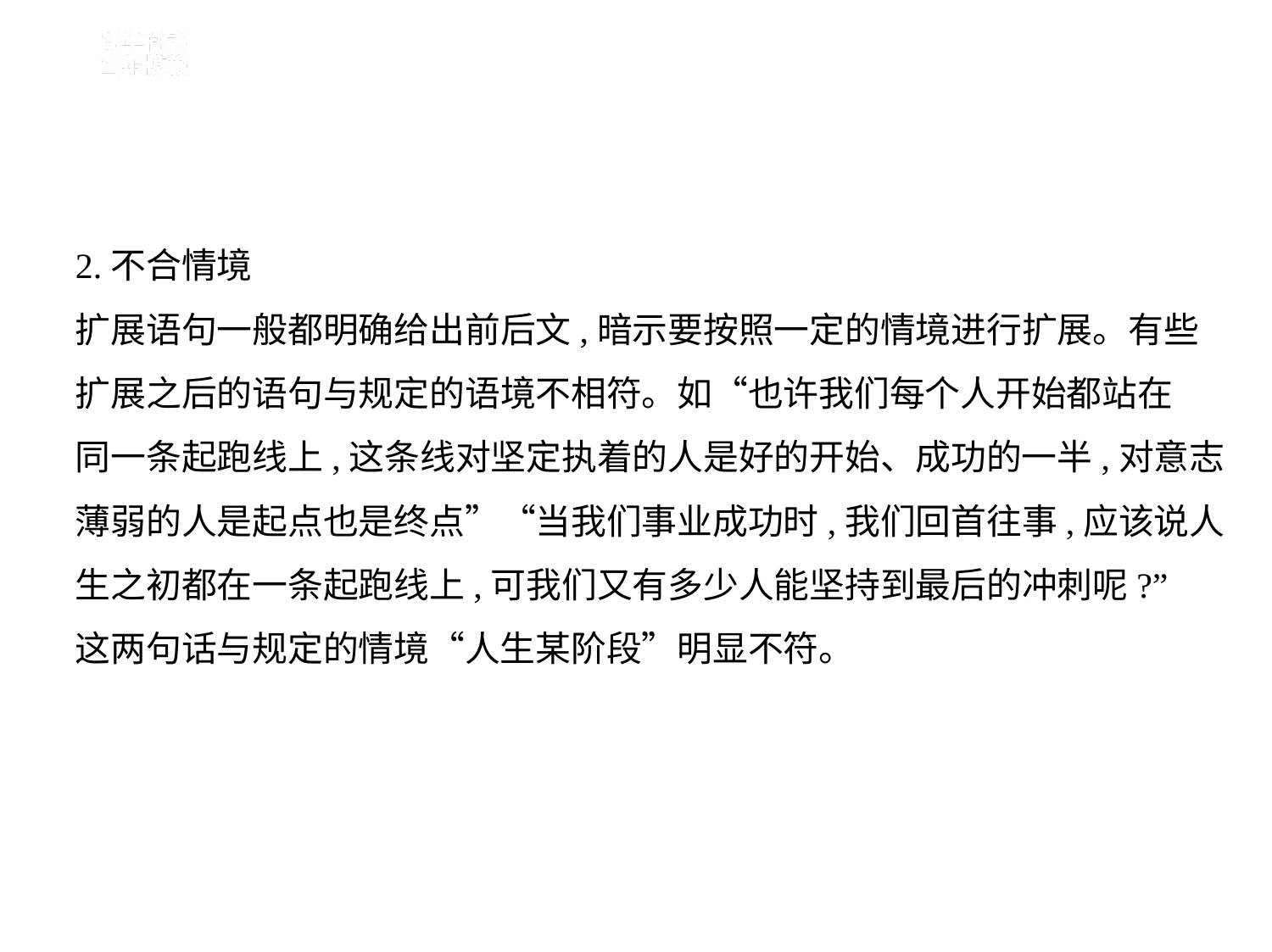

2.不合情境
扩展语句一般都明确给出前后文,暗示要按照一定的情境进行扩展。有些
扩展之后的语句与规定的语境不相符。如“也许我们每个人开始都站在
同一条起跑线上,这条线对坚定执着的人是好的开始、成功的一半,对意志
薄弱的人是起点也是终点”“当我们事业成功时,我们回首往事,应该说人
生之初都在一条起跑线上,可我们又有多少人能坚持到最后的冲刺呢?”
这两句话与规定的情境“人生某阶段”明显不符。